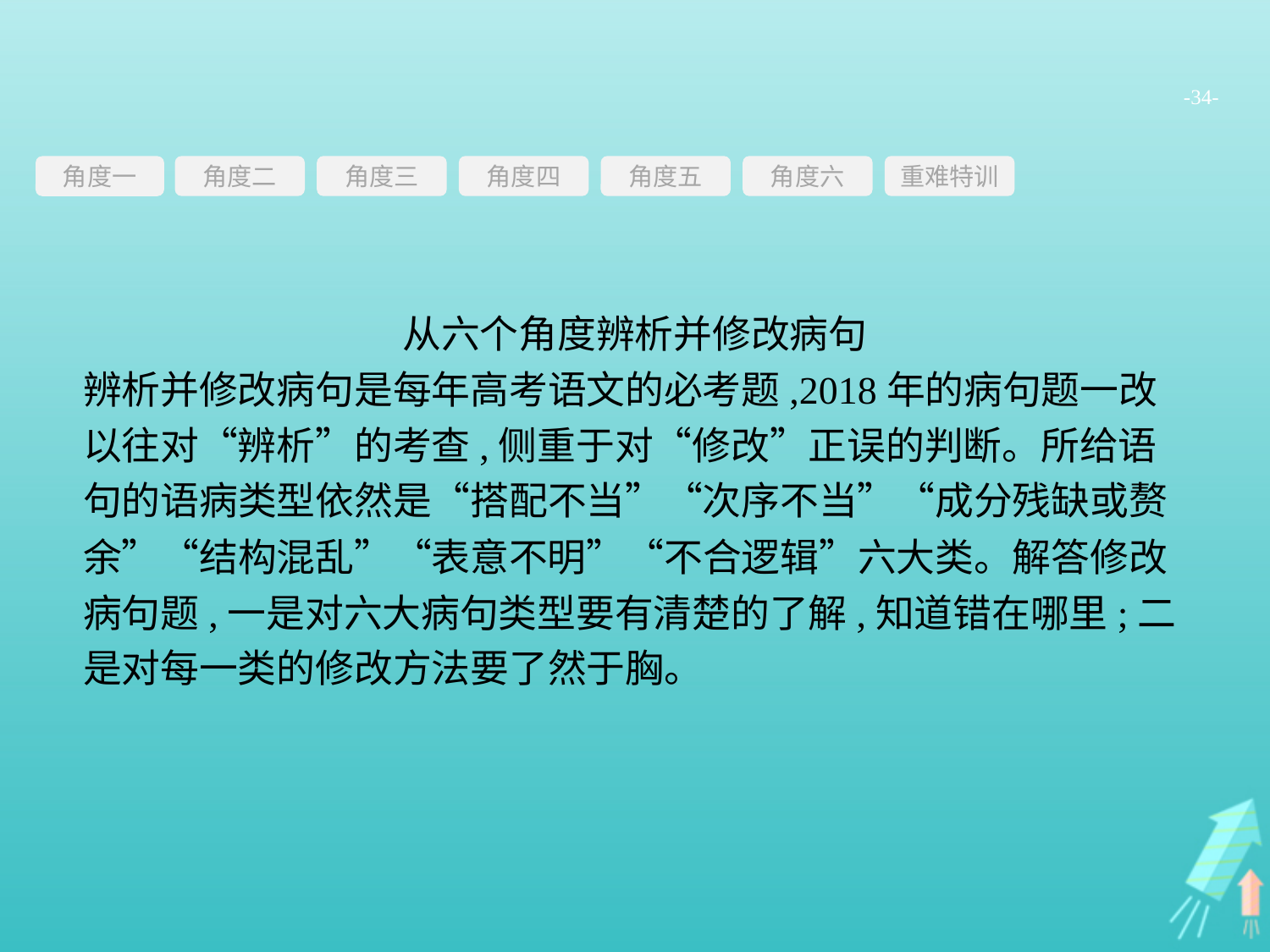

-34-
角度三
角度四
角度五
角度六
重难特训
角度二
角度一
从六个角度辨析并修改病句
辨析并修改病句是每年高考语文的必考题,2018年的病句题一改以往对“辨析”的考查,侧重于对“修改”正误的判断。所给语句的语病类型依然是“搭配不当”“次序不当”“成分残缺或赘余”“结构混乱”“表意不明”“不合逻辑”六大类。解答修改病句题,一是对六大病句类型要有清楚的了解,知道错在哪里;二是对每一类的修改方法要了然于胸。